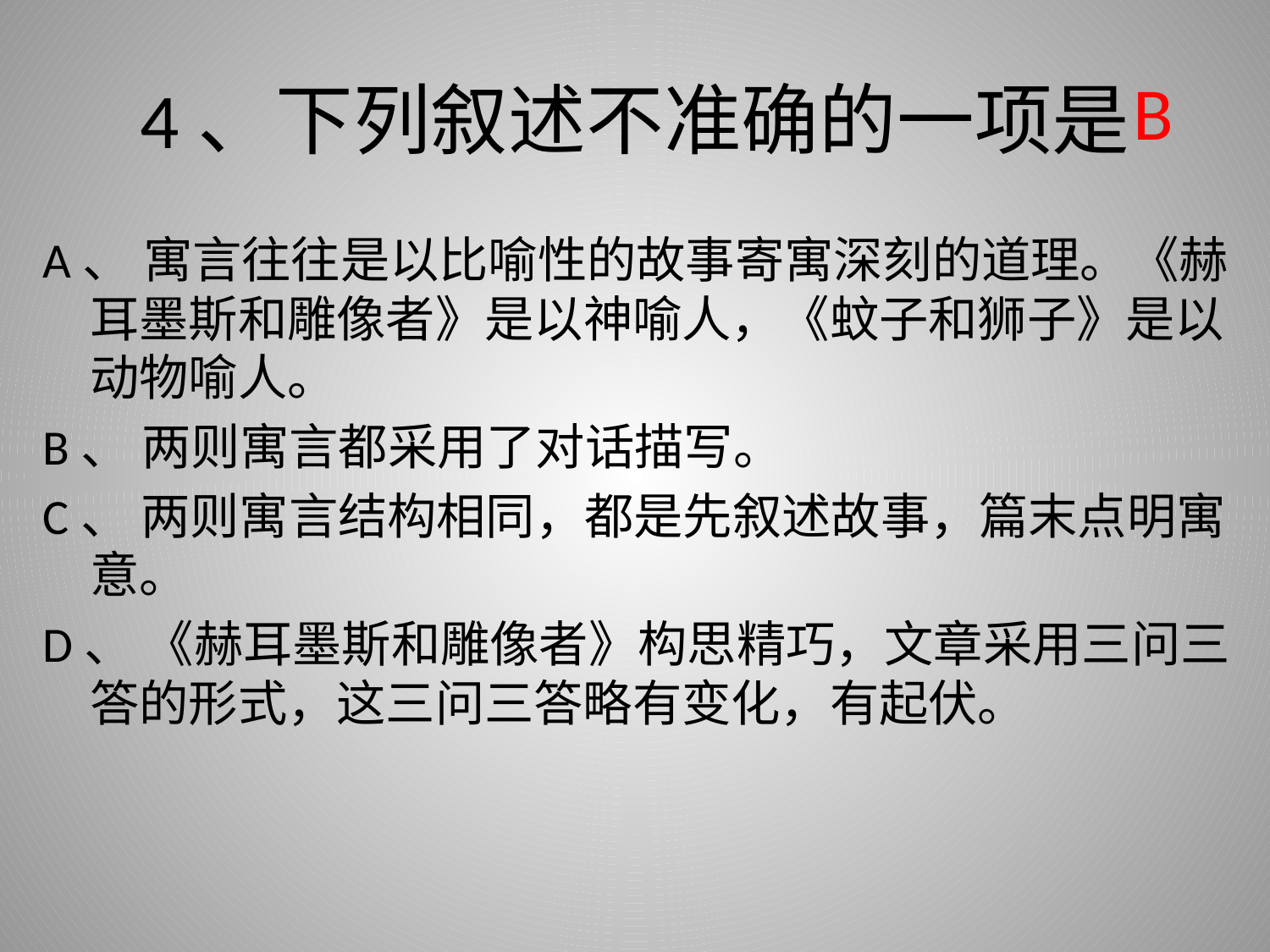

# 4、下列叙述不准确的一项是
	 B
A、 寓言往往是以比喻性的故事寄寓深刻的道理。《赫耳墨斯和雕像者》是以神喻人，《蚊子和狮子》是以动物喻人。
B、 两则寓言都采用了对话描写。
C、 两则寓言结构相同，都是先叙述故事，篇末点明寓意。
D、 《赫耳墨斯和雕像者》构思精巧，文章采用三问三答的形式，这三问三答略有变化，有起伏。